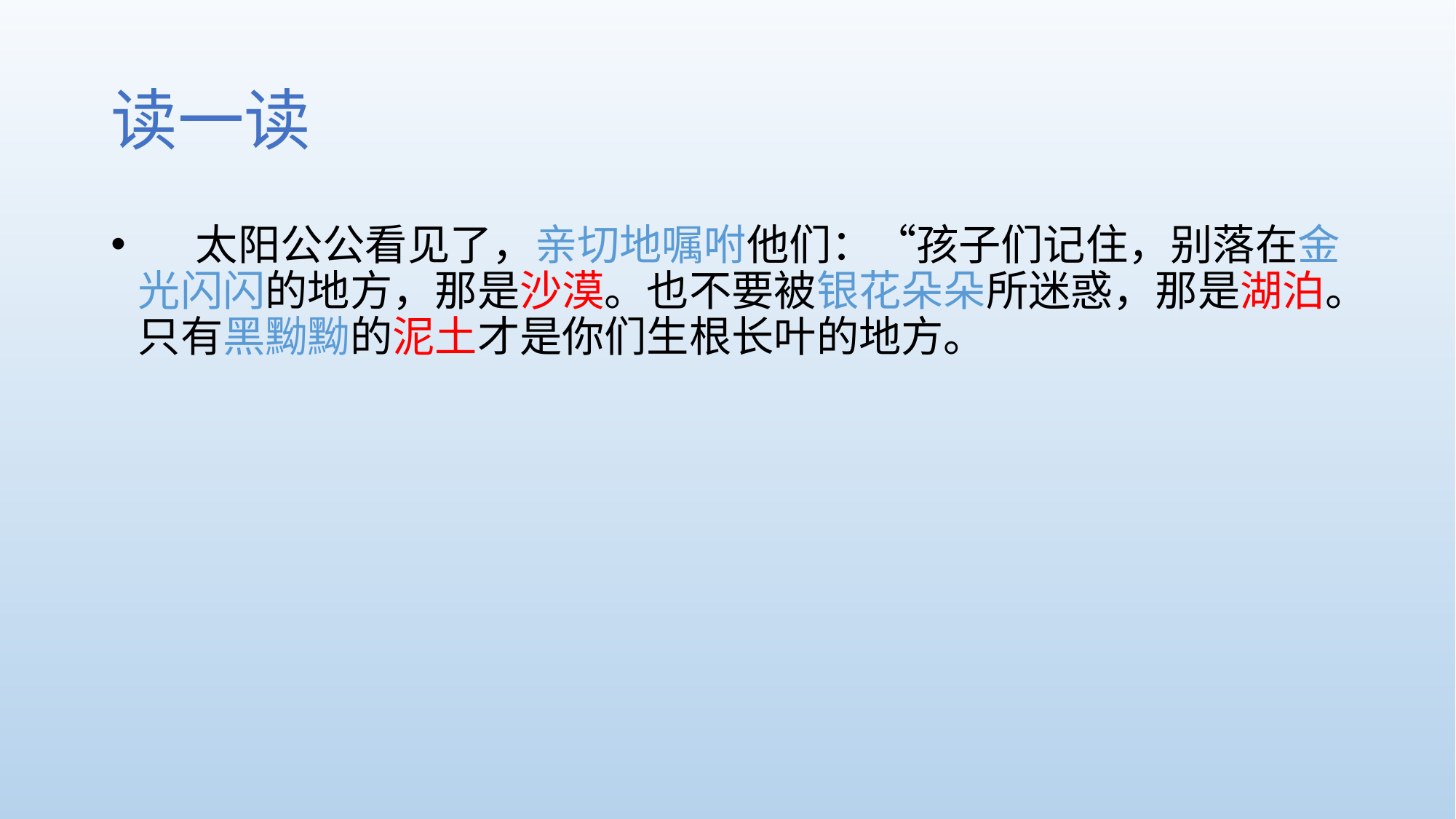

# 读一读
     太阳公公看见了，亲切地嘱咐他们：“孩子们记住，别落在金光闪闪的地方，那是沙漠。也不要被银花朵朵所迷惑，那是湖泊。只有黑黝黝的泥土才是你们生根长叶的地方。